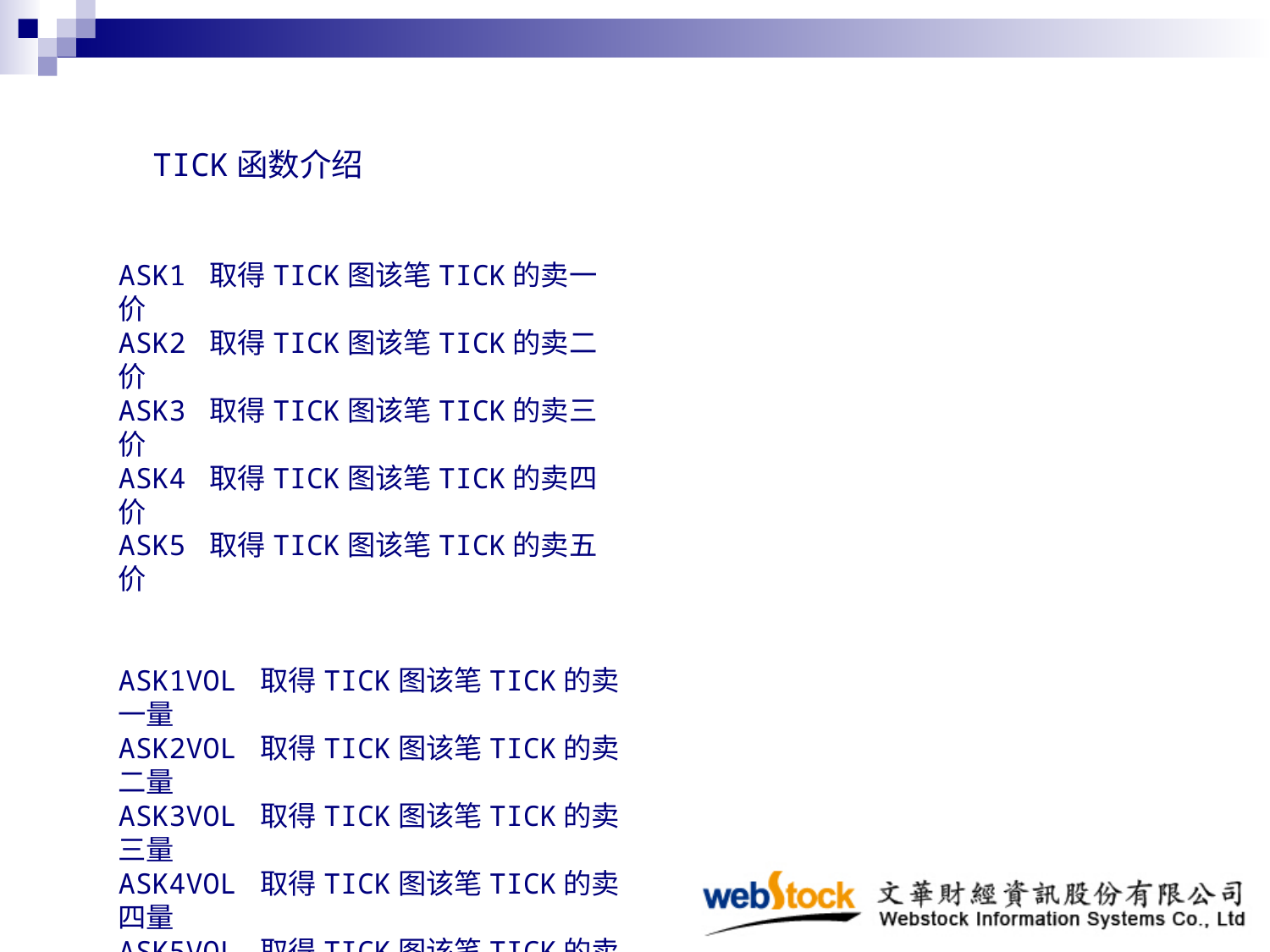

TICK函数介绍
ASK1 取得TICK图该笔TICK的卖一价
ASK2 取得TICK图该笔TICK的卖二价
ASK3 取得TICK图该笔TICK的卖三价
ASK4 取得TICK图该笔TICK的卖四价
ASK5 取得TICK图该笔TICK的卖五价

ASK1VOL 取得TICK图该笔TICK的卖一量
ASK2VOL 取得TICK图该笔TICK的卖二量
ASK3VOL 取得TICK图该笔TICK的卖三量
ASK4VOL 取得TICK图该笔TICK的卖四量
ASK5VOL 取得TICK图该笔TICK的卖五量